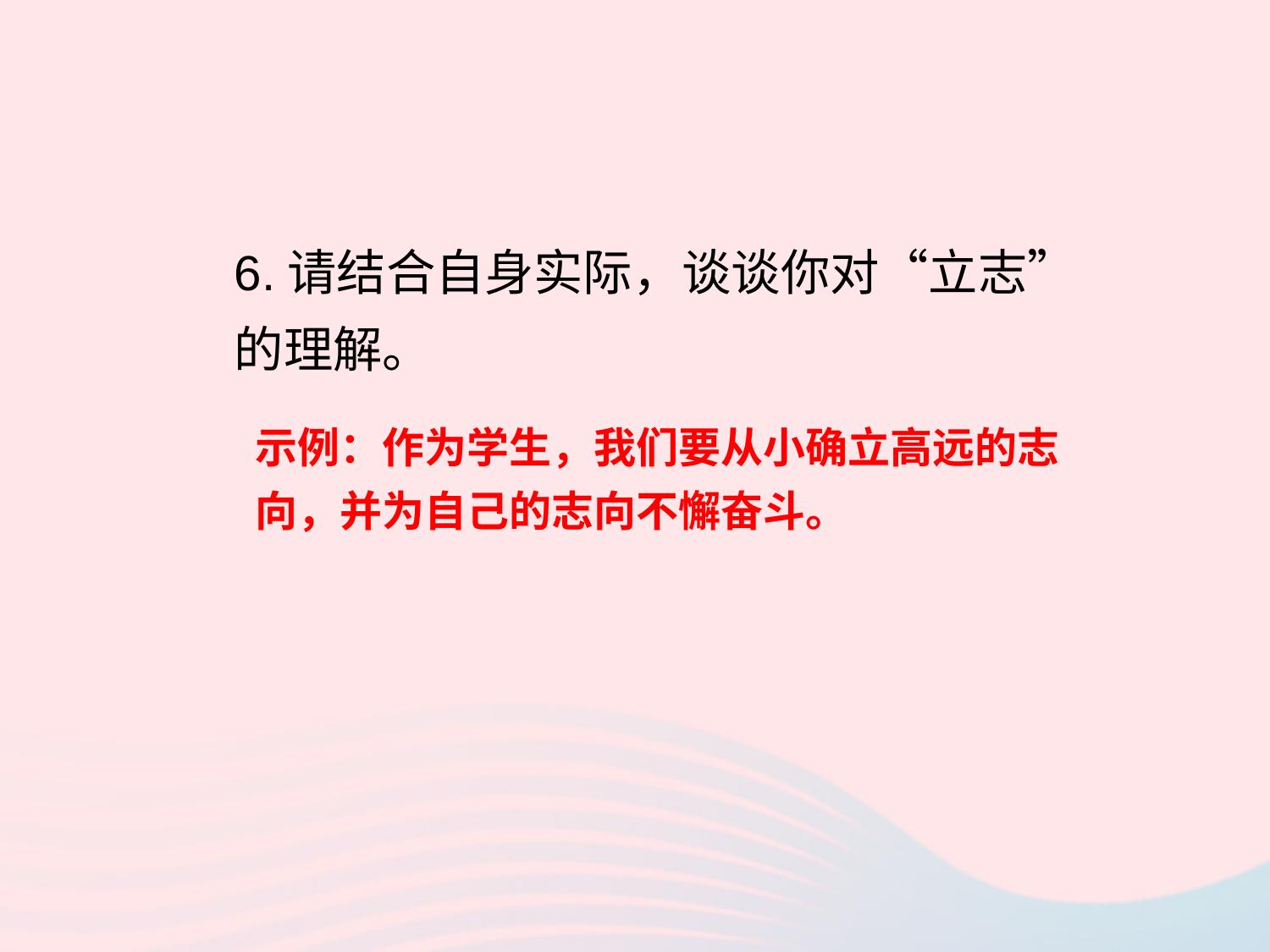

6.请结合自身实际，谈谈你对“立志”的理解。
示例：作为学生，我们要从小确立高远的志向，并为自己的志向不懈奋斗。